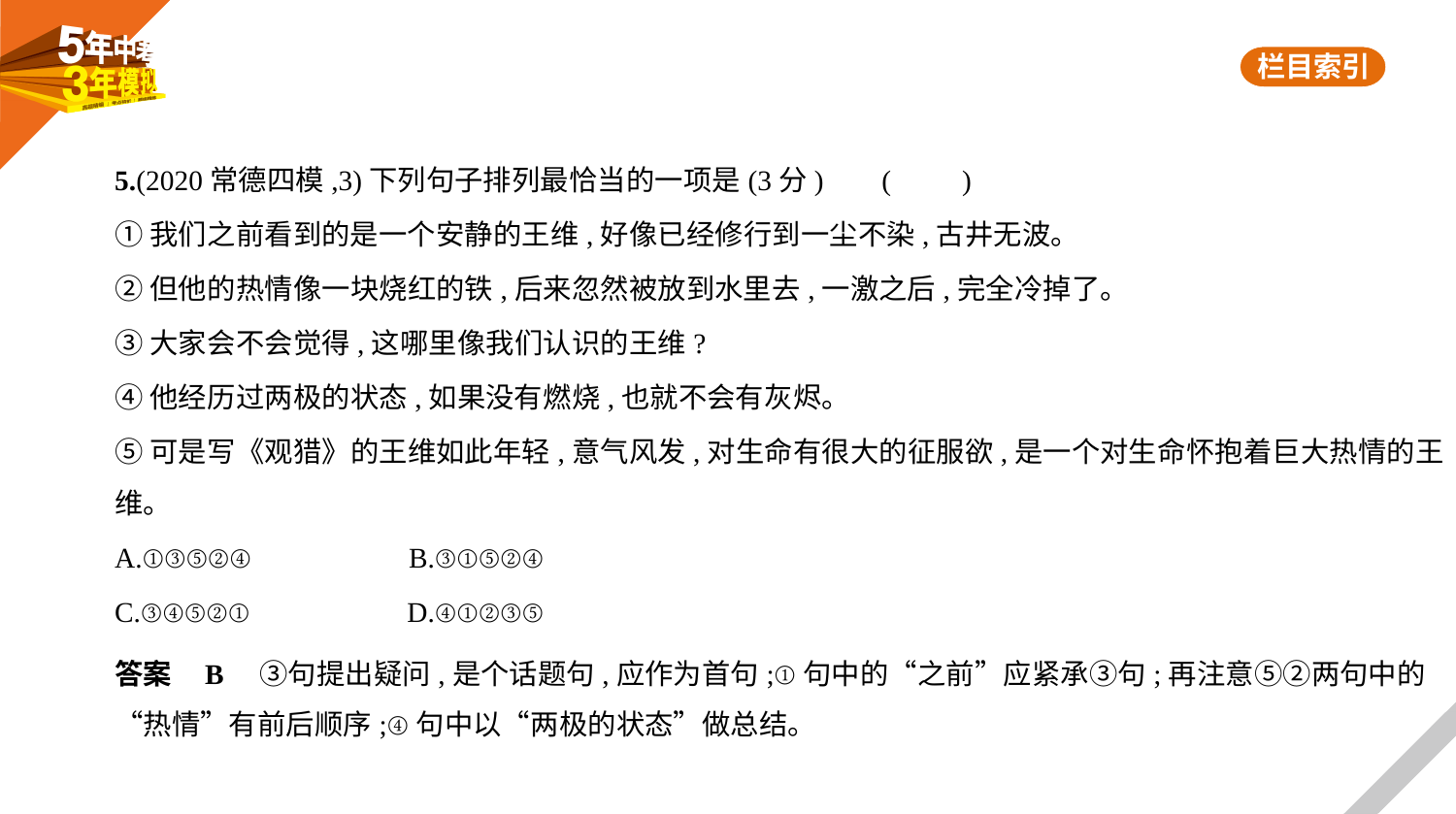

5.(2020常德四模,3)下列句子排列最恰当的一项是(3分)     (　　)
①我们之前看到的是一个安静的王维,好像已经修行到一尘不染,古井无波。
②但他的热情像一块烧红的铁,后来忽然被放到水里去,一激之后,完全冷掉了。
③大家会不会觉得,这哪里像我们认识的王维?
④他经历过两极的状态,如果没有燃烧,也就不会有灰烬。
⑤可是写《观猎》的王维如此年轻,意气风发,对生命有很大的征服欲,是一个对生命怀抱着巨大热情的王
维。
A.①③⑤②④　　　　　B.③①⑤②④
C.③④⑤②①　　　　　D.④①②③⑤
答案    B　③句提出疑问,是个话题句,应作为首句;①句中的“之前”应紧承③句;再注意⑤②两句中的
“热情”有前后顺序;④句中以“两极的状态”做总结。